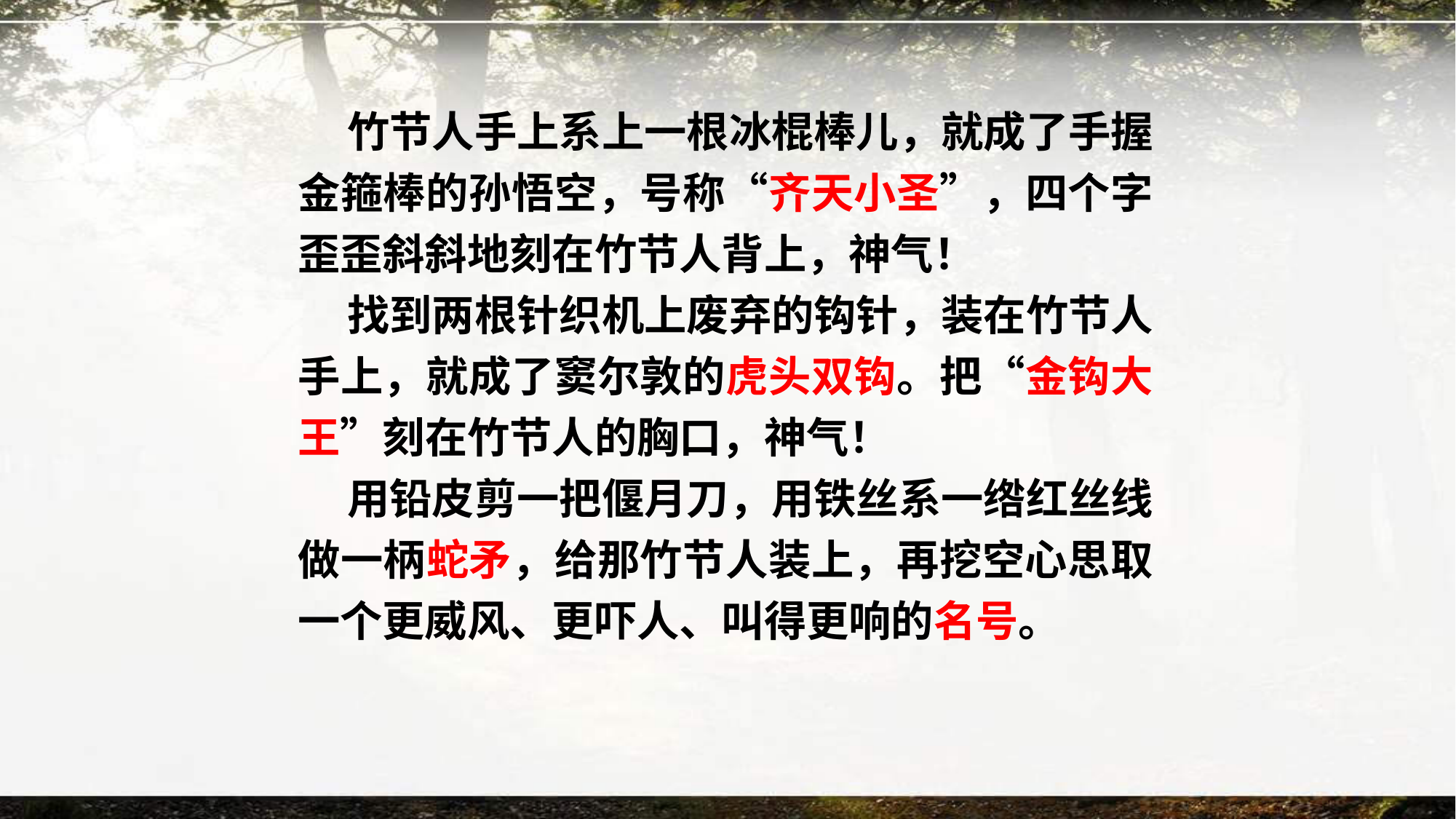

竹节人手上系上一根冰棍棒儿，就成了手握金箍棒的孙悟空，号称“齐天小圣”，四个字歪歪斜斜地刻在竹节人背上，神气！
    找到两根针织机上废弃的钩针，装在竹节人手上，就成了窦尔敦的虎头双钩。把“金钩大王”刻在竹节人的胸口，神气！
    用铅皮剪一把偃月刀，用铁丝系一绺红丝线做一柄蛇矛，给那竹节人装上，再挖空心思取一个更威风、更吓人、叫得更响的名号。